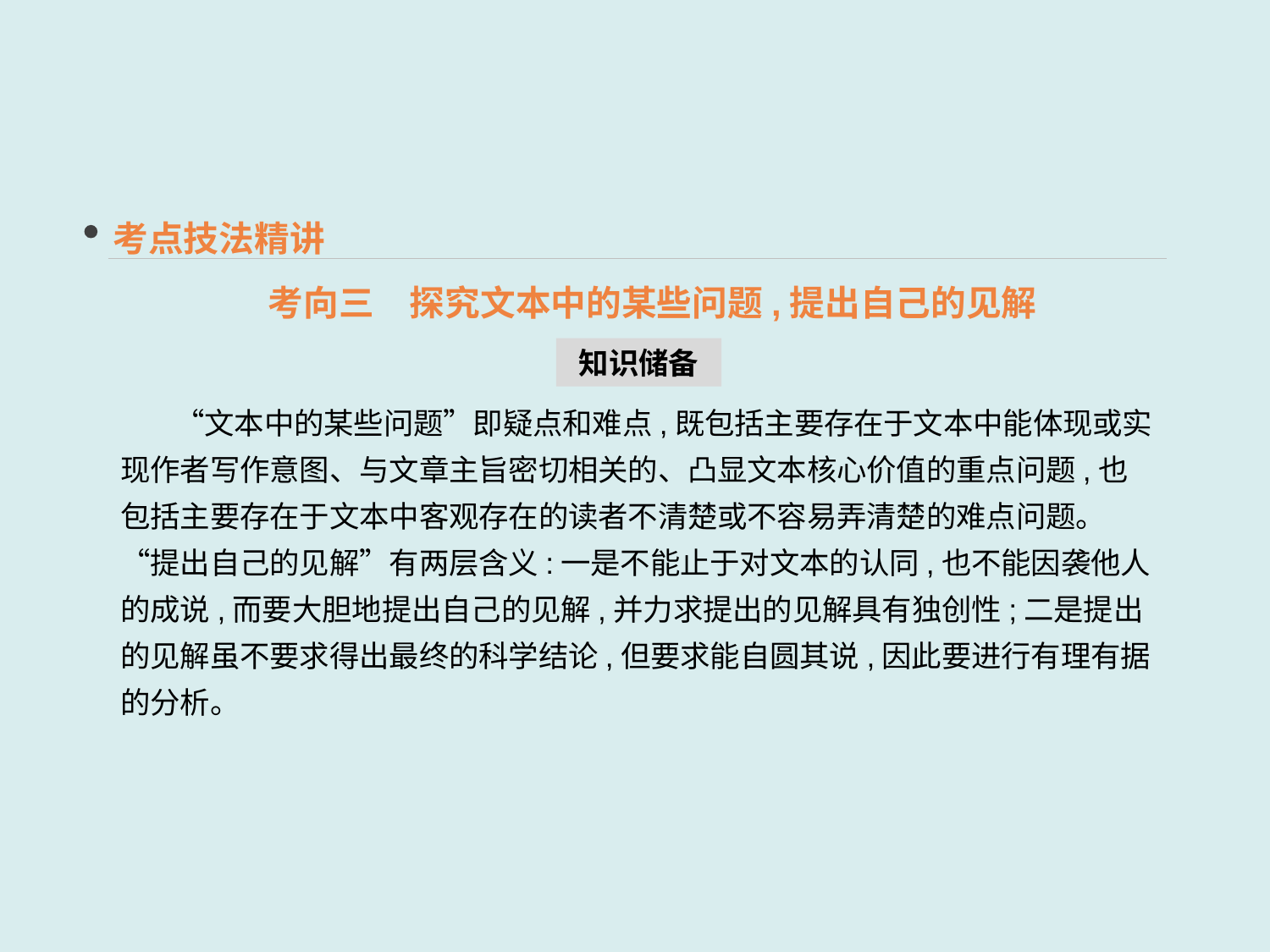

考点技法精讲

考向三　探究文本中的某些问题,提出自己的见解
知识储备

　　“文本中的某些问题”即疑点和难点,既包括主要存在于文本中能体现或实现作者写作意图、与文章主旨密切相关的、凸显文本核心价值的重点问题,也包括主要存在于文本中客观存在的读者不清楚或不容易弄清楚的难点问题。“提出自己的见解”有两层含义:一是不能止于对文本的认同,也不能因袭他人的成说,而要大胆地提出自己的见解,并力求提出的见解具有独创性;二是提出的见解虽不要求得出最终的科学结论,但要求能自圆其说,因此要进行有理有据的分析。